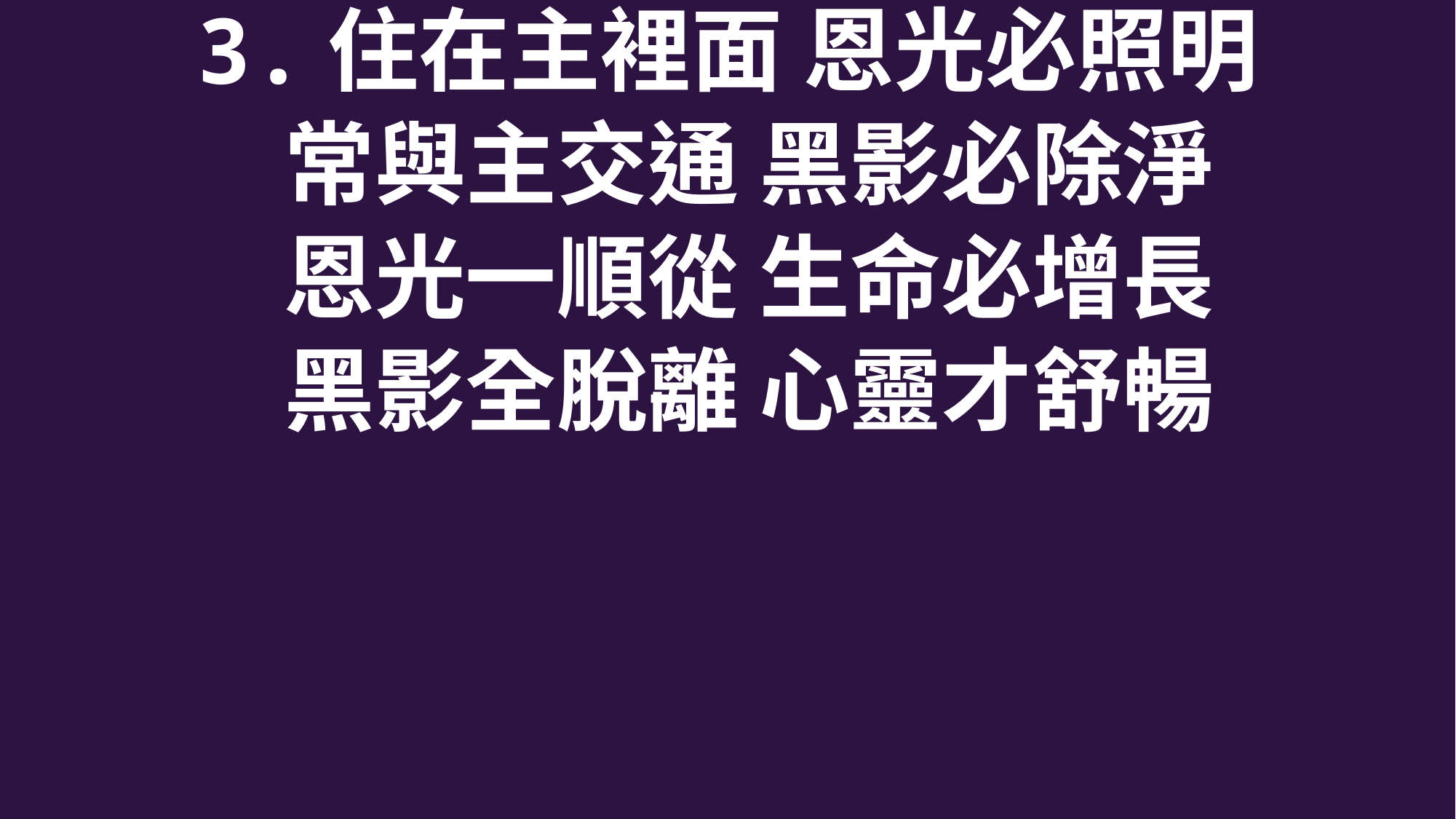

3.住在主裡面 恩光必照明
 常與主交通 黑影必除淨
 恩光一順從 生命必增長
 黑影全脫離 心靈才舒暢